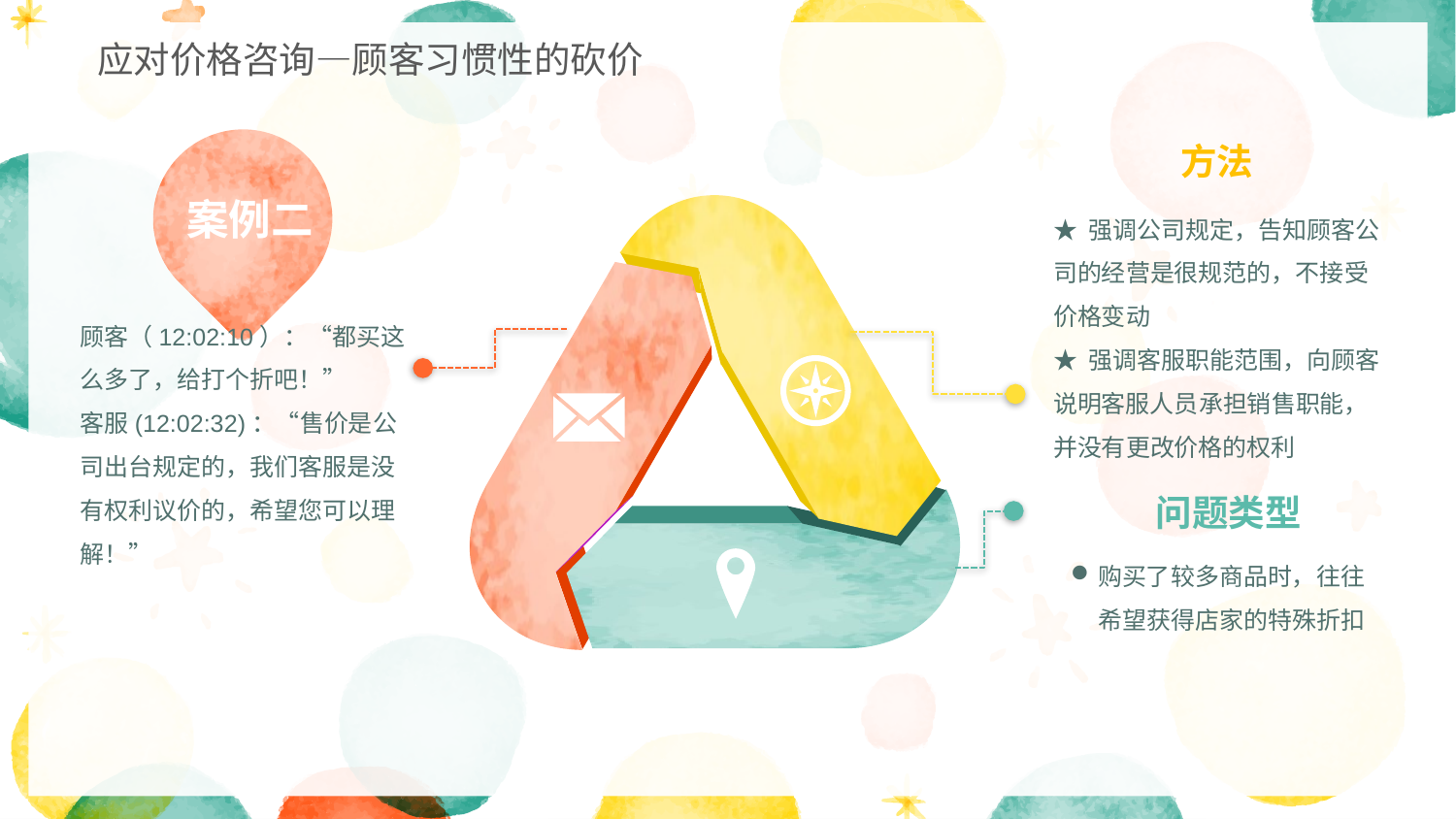

应对价格咨询—顾客习惯性的砍价

案例二
方法
★ 强调公司规定，告知顾客公司的经营是很规范的，不接受价格变动
★ 强调客服职能范围，向顾客说明客服人员承担销售职能，并没有更改价格的权利
问题类型
购买了较多商品时，往往希望获得店家的特殊折扣

顾客（12:02:10）：“都买这么多了，给打个折吧！”
客服(12:02:32)：“售价是公司出台规定的，我们客服是没有权利议价的，希望您可以理解！”